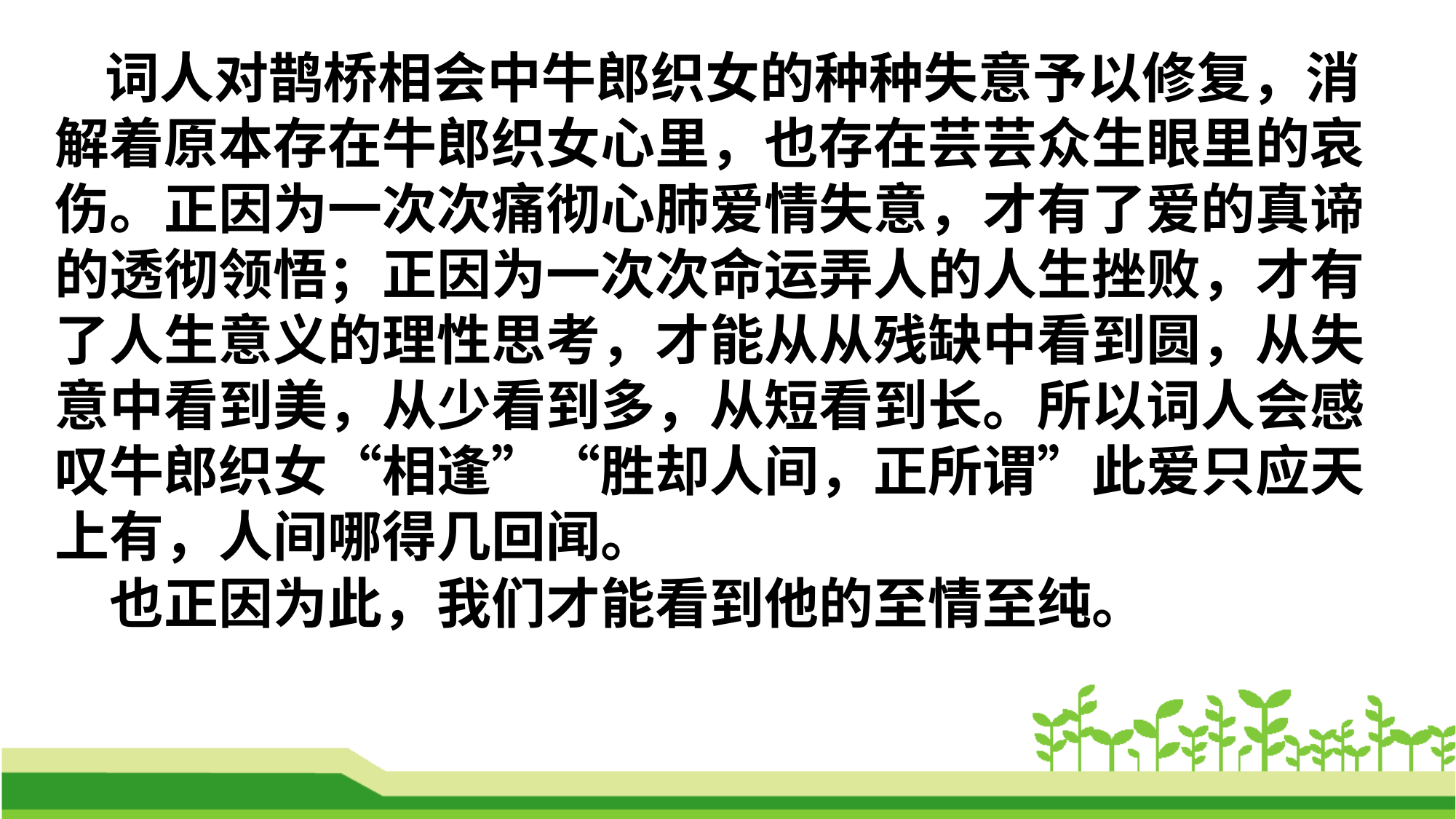

词人对鹊桥相会中牛郎织女的种种失意予以修复，消解着原本存在牛郎织女心里，也存在芸芸众生眼里的哀伤。正因为一次次痛彻心肺爱情失意，才有了爱的真谛的透彻领悟；正因为一次次命运弄人的人生挫败，才有了人生意义的理性思考，才能从从残缺中看到圆，从失意中看到美，从少看到多，从短看到长。所以词人会感叹牛郎织女“相逢”“胜却人间，正所谓”此爱只应天上有，人间哪得几回闻。
　也正因为此，我们才能看到他的至情至纯。